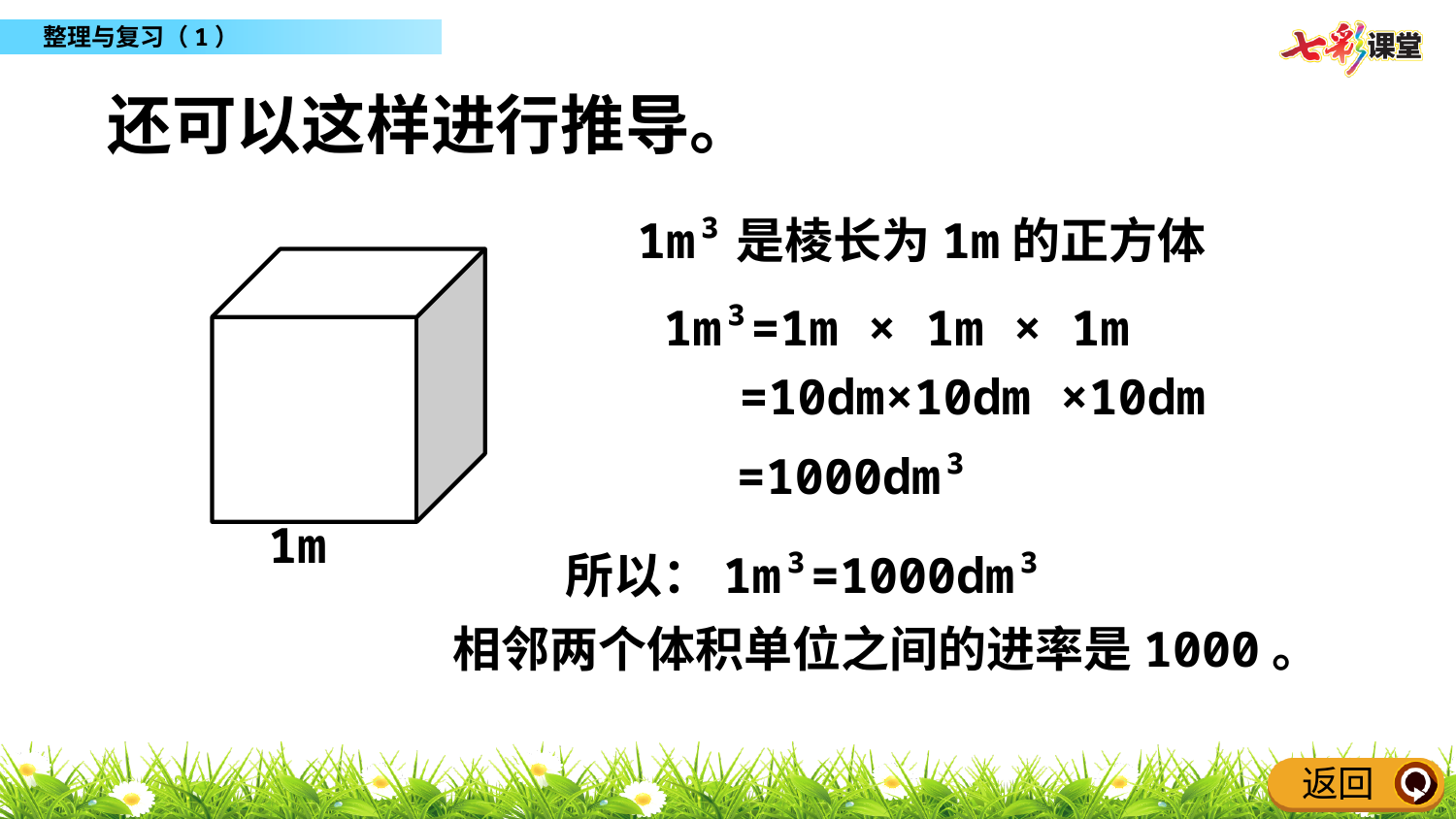

还可以这样进行推导。
1m³是棱长为1m的正方体

1m³=1m × 1m × 1m
=10dm×10dm ×10dm
=1000dm³
1m
所以：1m³=1000dm³
相邻两个体积单位之间的进率是1000。